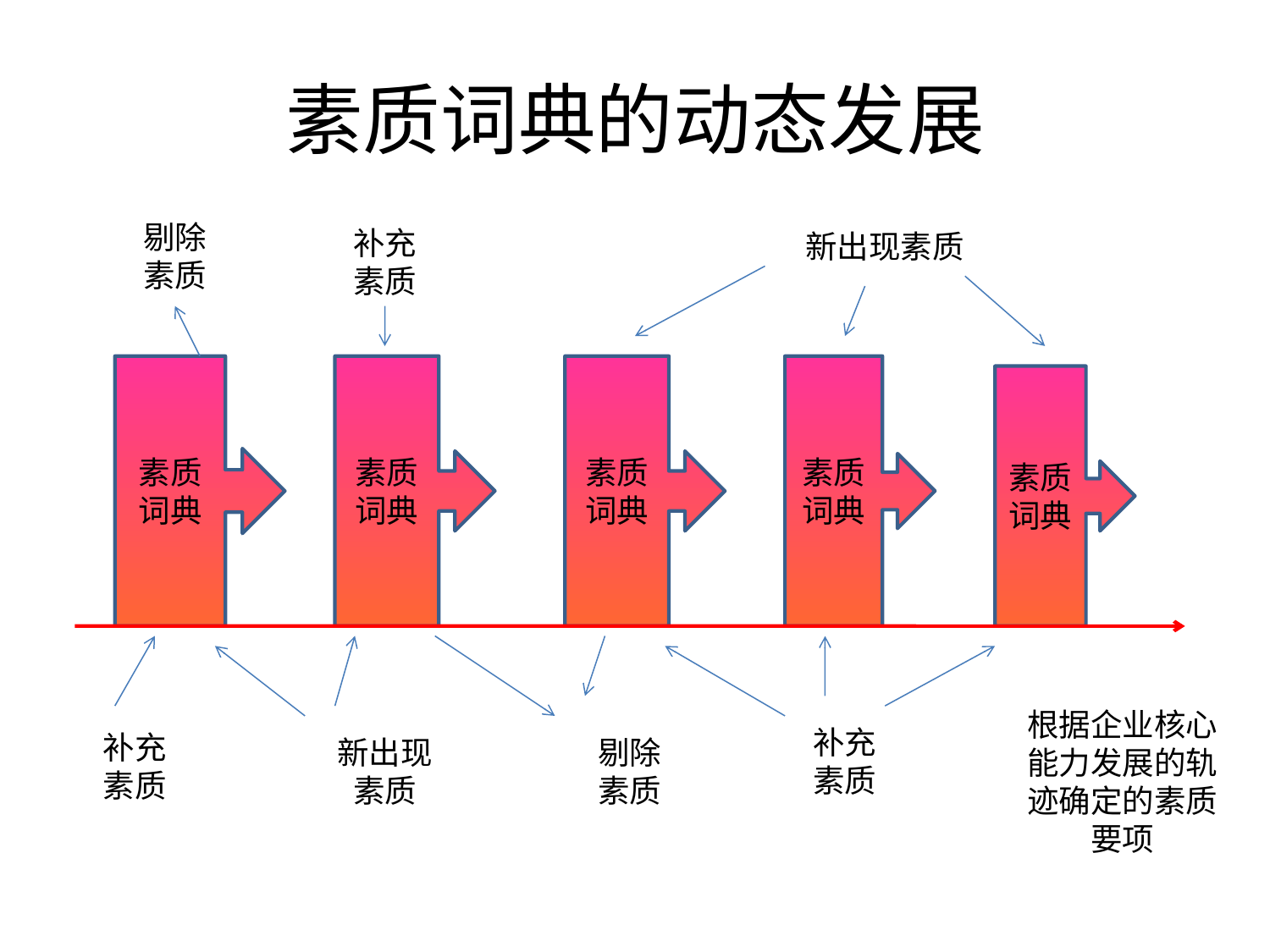

# 素质词典的动态发展
剔除素质
补充素质
新出现素质

素质词典
素质词典
素质词典
素质词典
素质词典
根据企业核心能力发展的轨迹确定的素质要项
补充素质
补充素质
新出现素质
剔除素质